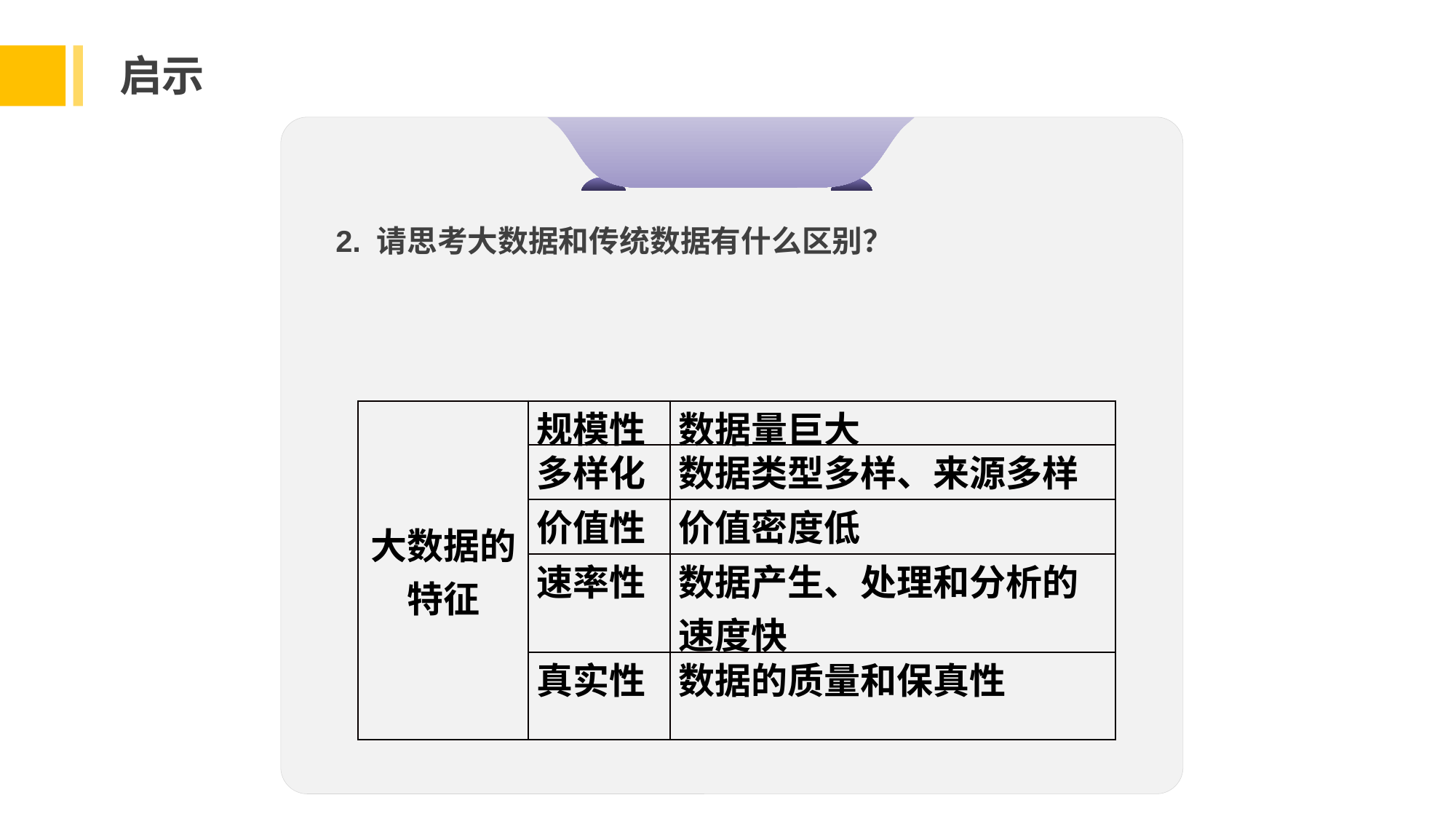

启示

2. 请思考大数据和传统数据有什么区别？
| 大数据的特征 | 规模性 | 数据量巨大 |
| --- | --- | --- |
|  | 多样化 | 数据类型多样、来源多样 |
|  | 价值性 | 价值密度低 |
|  | 速率性 | 数据产生、处理和分析的速度快 |
|  | 真实性 | 数据的质量和保真性 |